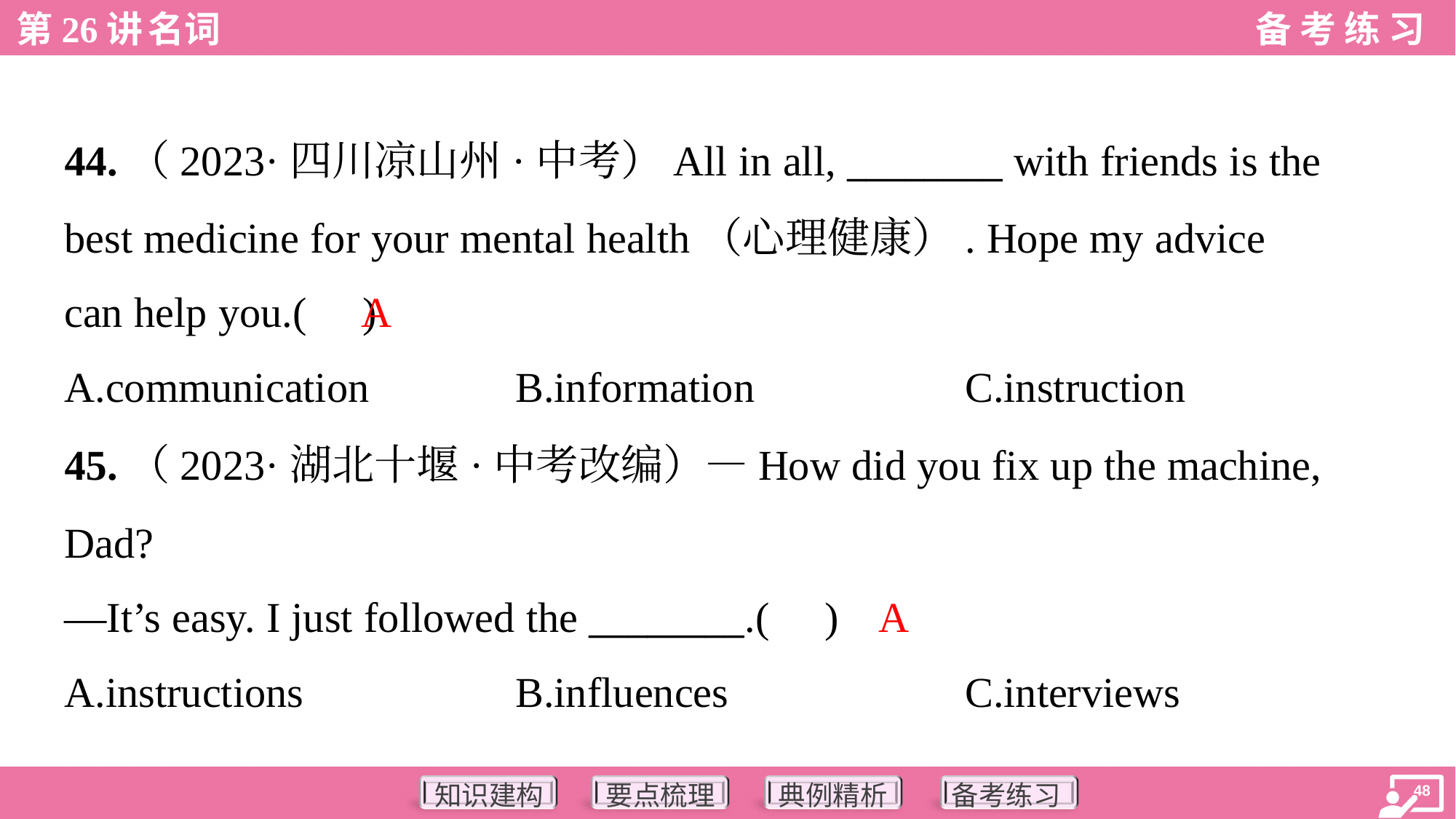

44.（2023·四川凉山州·中考）All in all, ________ with friends is the
best medicine for your mental health（心理健康）. Hope my advice
can help you.(     )
A
A.communication	B.information	C.instruction
45.（2023·湖北十堰·中考改编）—How did you fix up the machine,
Dad?
—It’s easy. I just followed the ________.(     )
A
A.instructions	B.influences	C.interviews